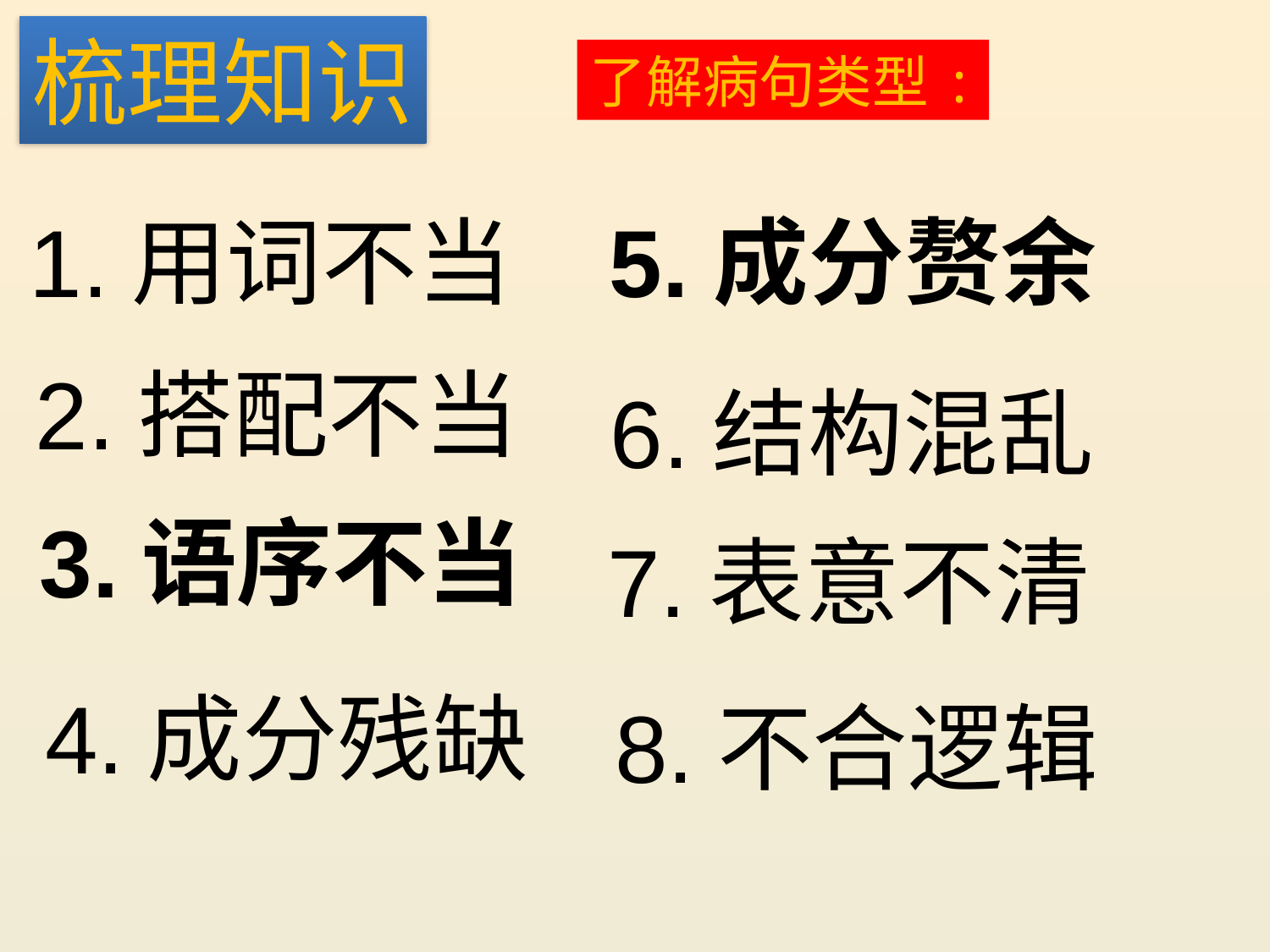

梳理知识
了解病句类型:
1.用词不当
5.成分赘余
2.搭配不当
6.结构混乱
3.语序不当
7.表意不清
4.成分残缺
8.不合逻辑